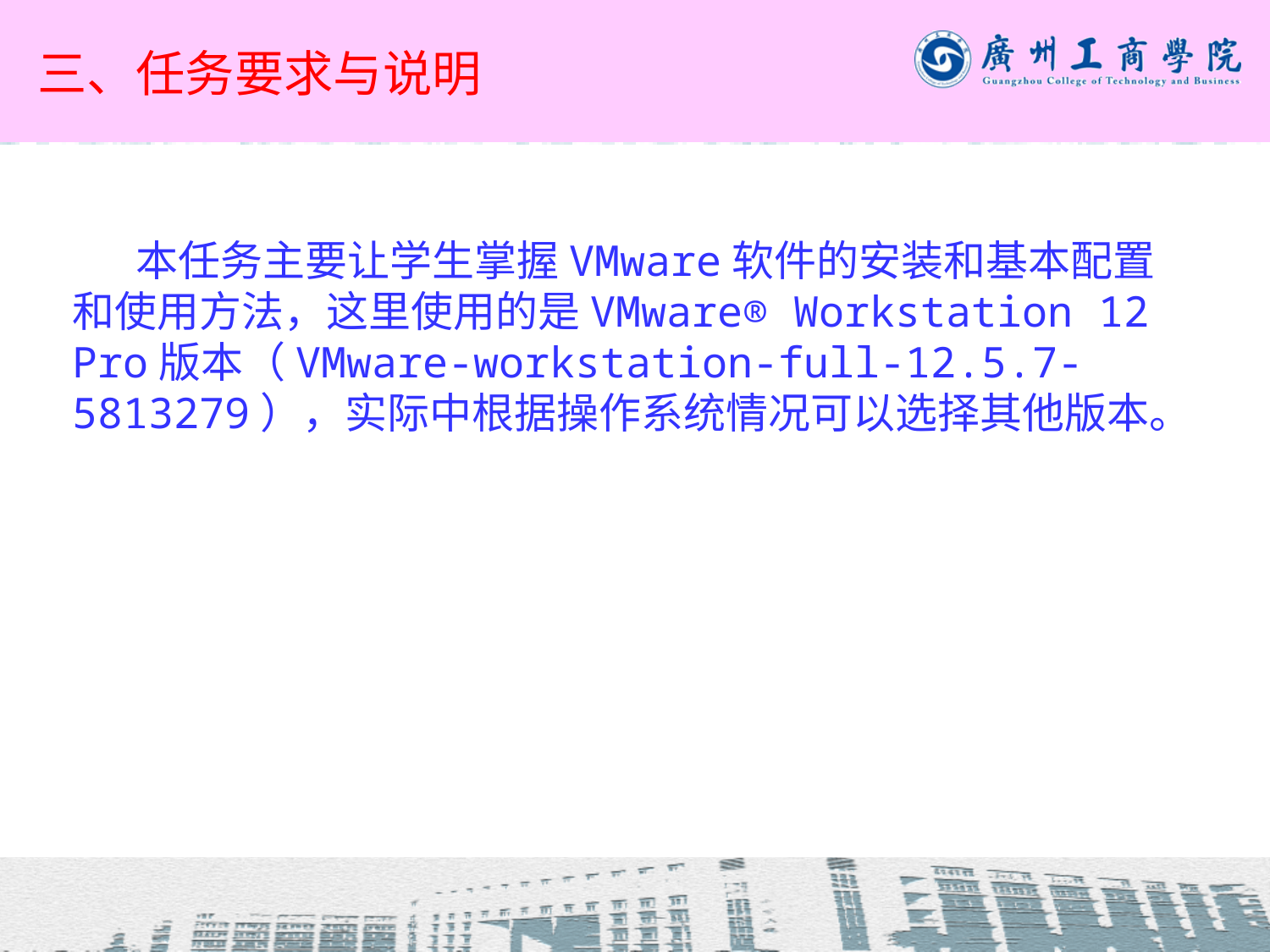

# 三、任务要求与说明
本任务主要让学生掌握VMware软件的安装和基本配置和使用方法，这里使用的是VMware® Workstation 12 Pro版本（VMware-workstation-full-12.5.7-5813279），实际中根据操作系统情况可以选择其他版本。